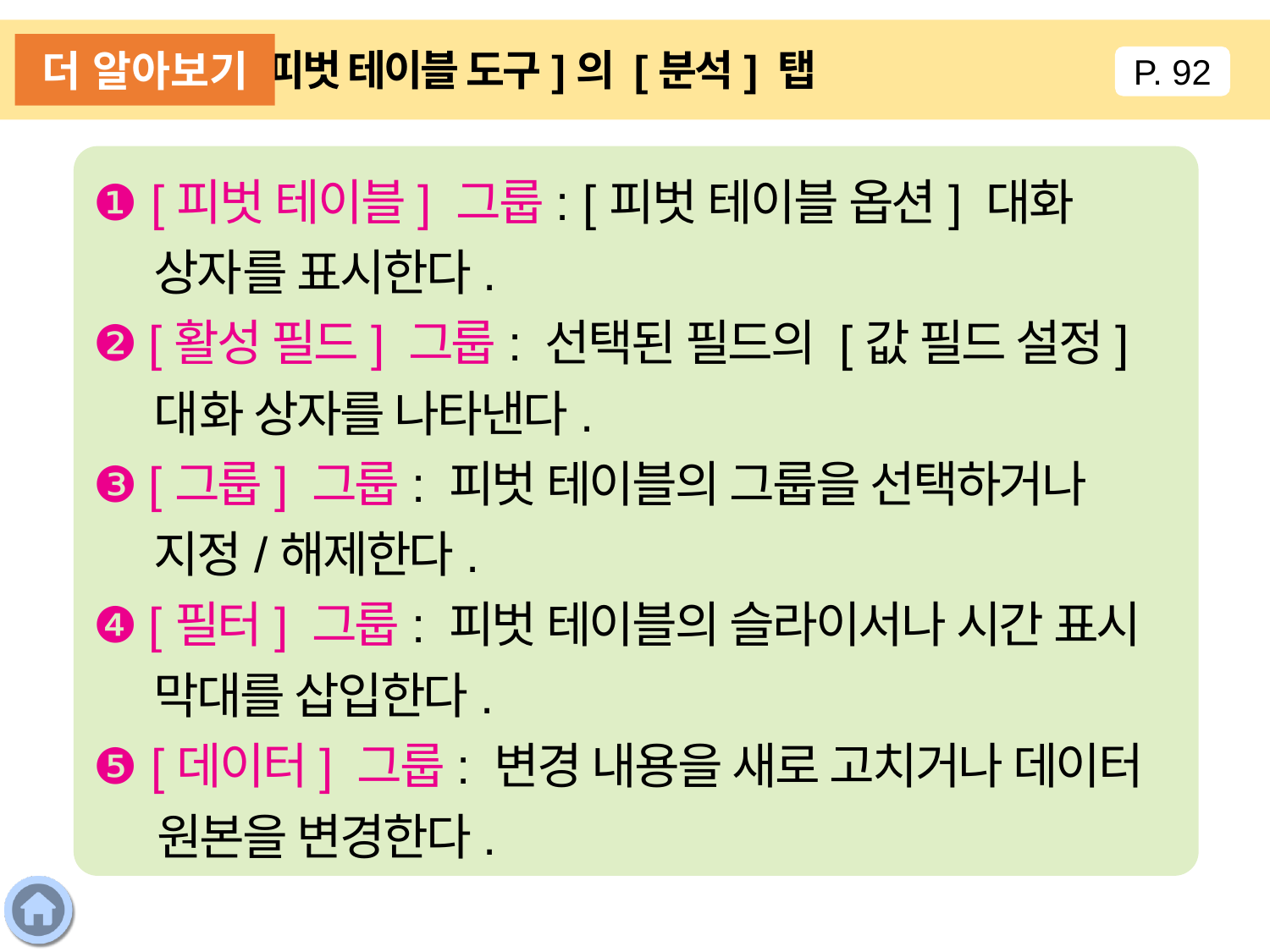

더 알아보기
[피벗 테이블 도구]의 [분석] 탭
P. 92
❶ [피벗 테이블] 그룹: [피벗 테이블 옵션] 대화 상자를 표시한다.
❷ [활성 필드] 그룹: 선택된 필드의 [값 필드 설정] 대화 상자를 나타낸다.
❸ [그룹] 그룹: 피벗 테이블의 그룹을 선택하거나 지정/해제한다.
❹ [필터] 그룹: 피벗 테이블의 슬라이서나 시간 표시 막대를 삽입한다.
❺ [데이터] 그룹: 변경 내용을 새로 고치거나 데이터 원본을 변경한다.